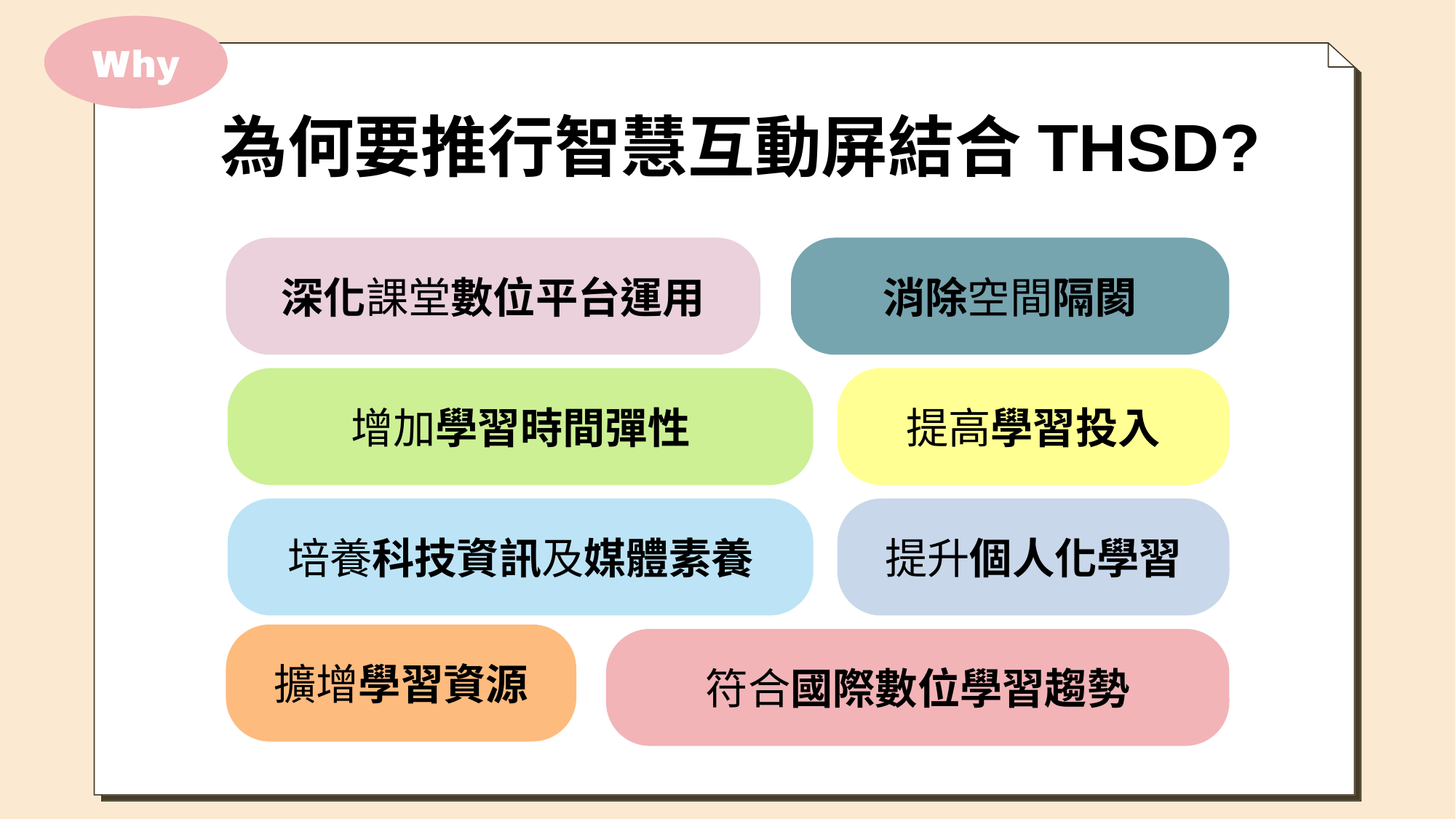

Why

# 為何要推行智慧互動屏結合THSD?
深化課堂數位平台運用
消除空間隔閡
增加學習時間彈性
提高學習投入
培養科技資訊及媒體素養
提升個人化學習
擴增學習資源
符合國際數位學習趨勢